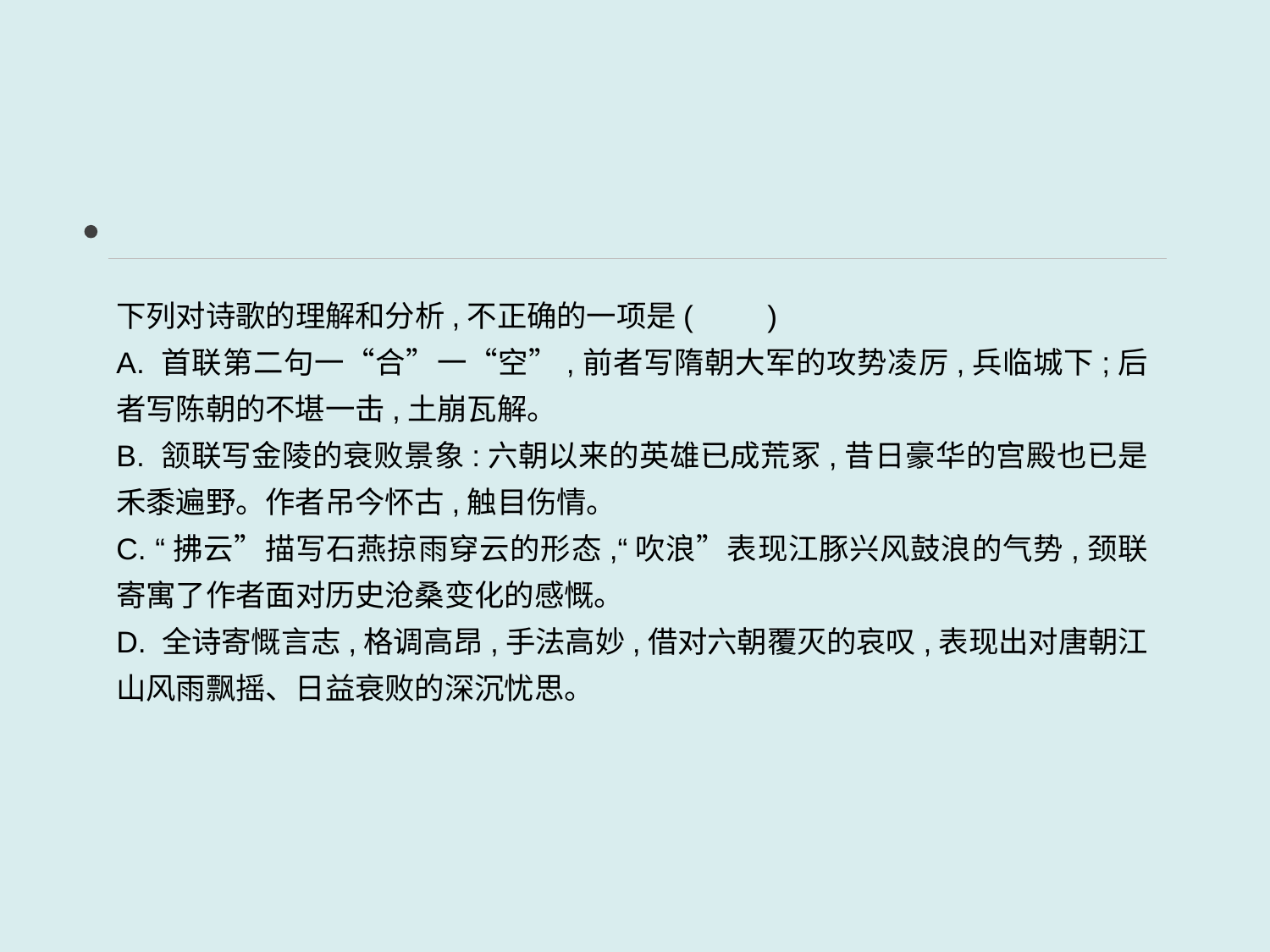

下列对诗歌的理解和分析,不正确的一项是(　　)
A. 首联第二句一“合”一“空”,前者写隋朝大军的攻势凌厉,兵临城下;后者写陈朝的不堪一击,土崩瓦解。
B. 颔联写金陵的衰败景象:六朝以来的英雄已成荒冢,昔日豪华的宫殿也已是禾黍遍野。作者吊今怀古,触目伤情。
C. “拂云”描写石燕掠雨穿云的形态,“吹浪”表现江豚兴风鼓浪的气势,颈联寄寓了作者面对历史沧桑变化的感慨。
D. 全诗寄慨言志,格调高昂,手法高妙,借对六朝覆灭的哀叹,表现出对唐朝江山风雨飘摇、日益衰败的深沉忧思。